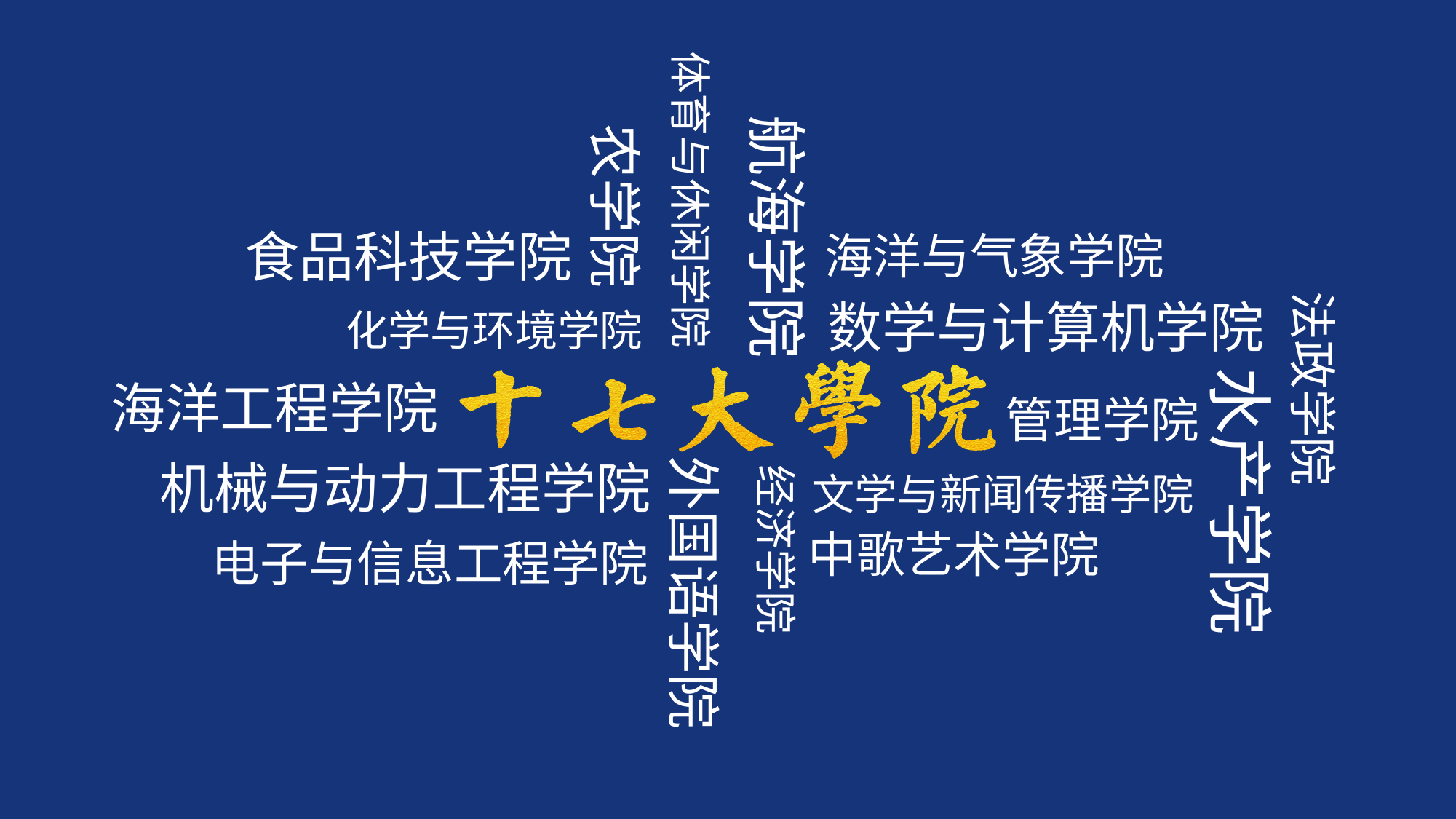

农学院
体育与休闲学院
航海学院
食品科技学院
海洋与气象学院
数学与计算机学院
化学与环境学院
法政学院

海洋工程学院
管理学院
机械与动力工程学院
水产学院
文学与新闻传播学院
经济学院
中歌艺术学院
电子与信息工程学院
外国语学院